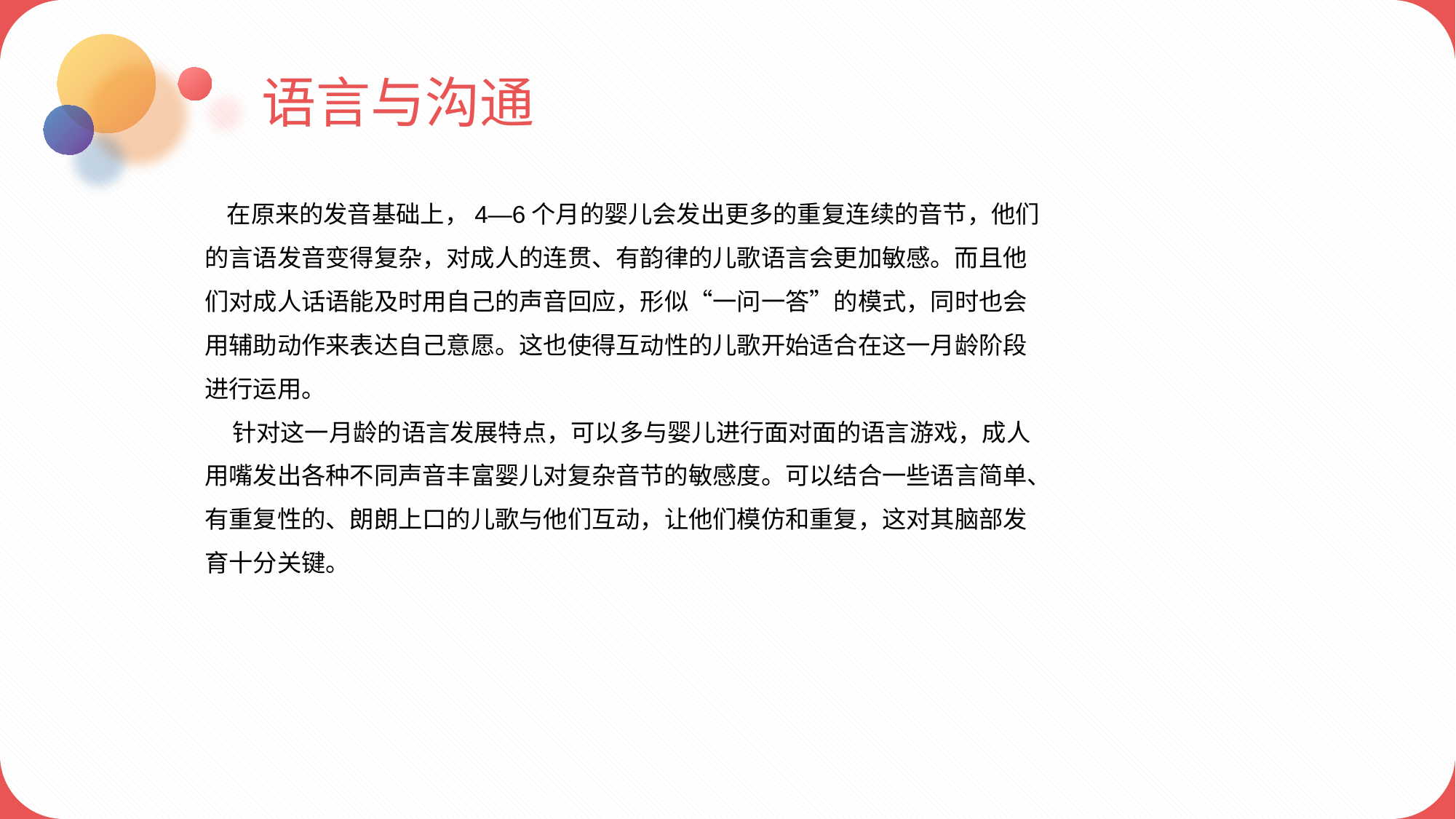

语言与沟通
   在原来的发音基础上，4—6个月的婴儿会发出更多的重复连续的音节，他们的言语发音变得复杂，对成人的连贯、有韵律的儿歌语言会更加敏感。而且他们对成人话语能及时用自己的声音回应，形似“一问一答”的模式，同时也会用辅助动作来表达自己意愿。这也使得互动性的儿歌开始适合在这一月龄阶段进行运用。
    针对这一月龄的语言发展特点，可以多与婴儿进行面对面的语言游戏，成人用嘴发出各种不同声音丰富婴儿对复杂音节的敏感度。可以结合一些语言简单、有重复性的、朗朗上口的儿歌与他们互动，让他们模仿和重复，这对其脑部发育十分关键。